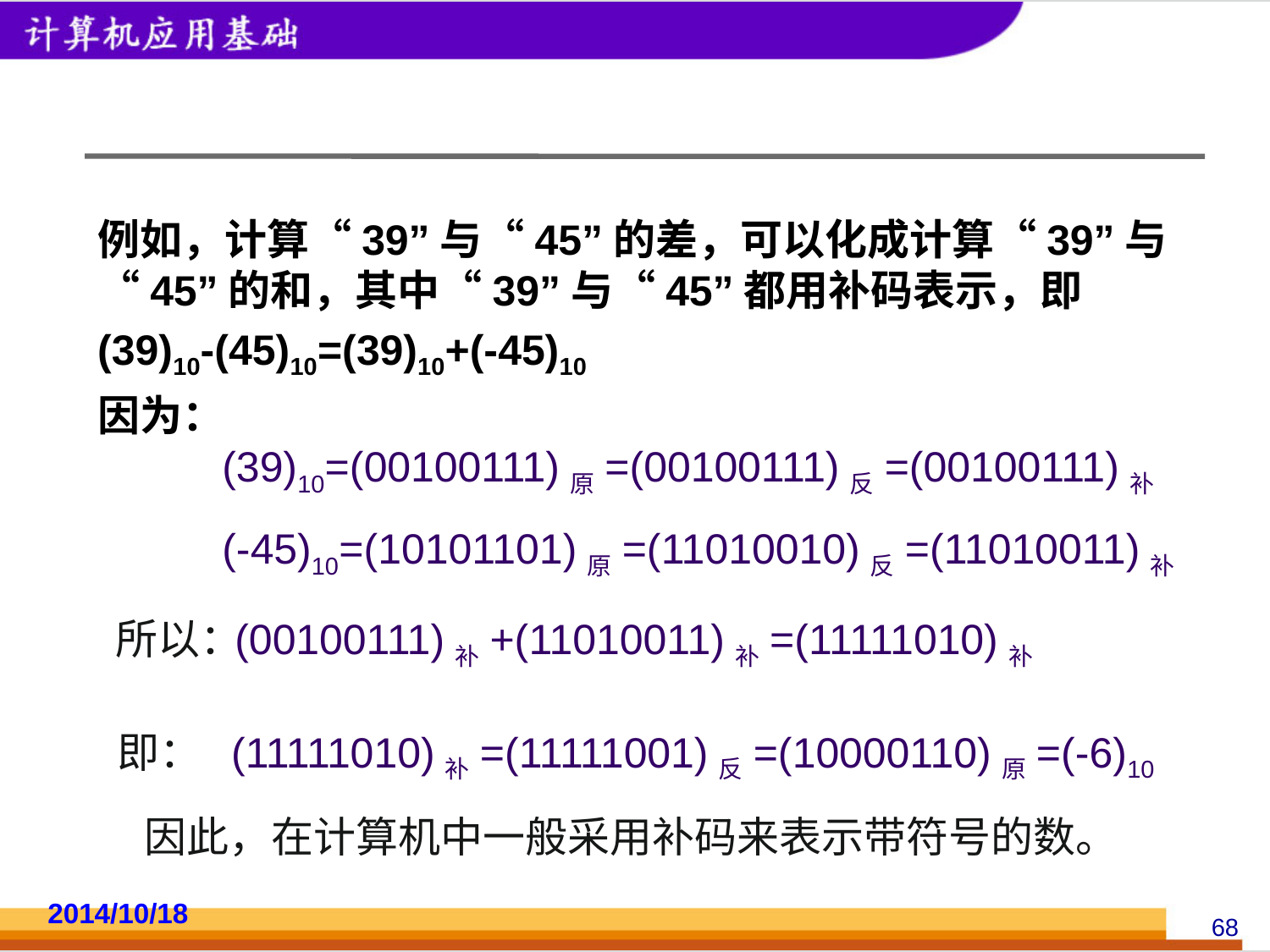

#
例如，计算“39”与“45”的差，可以化成计算“39”与“45”的和，其中“39”与“45”都用补码表示，即
(39)10-(45)10=(39)10+(-45)10
因为：

(39)10=(00100111)原=(00100111)反=(00100111)补
(-45)10=(10101101)原=(11010010)反=(11010011)补
所以：
(00100111)补+(11010011)补=(11111010)补
即：
(11111010)补=(11111001)反=(10000110)原=(-6)10
因此，在计算机中一般采用补码来表示带符号的数。
2014/10/18